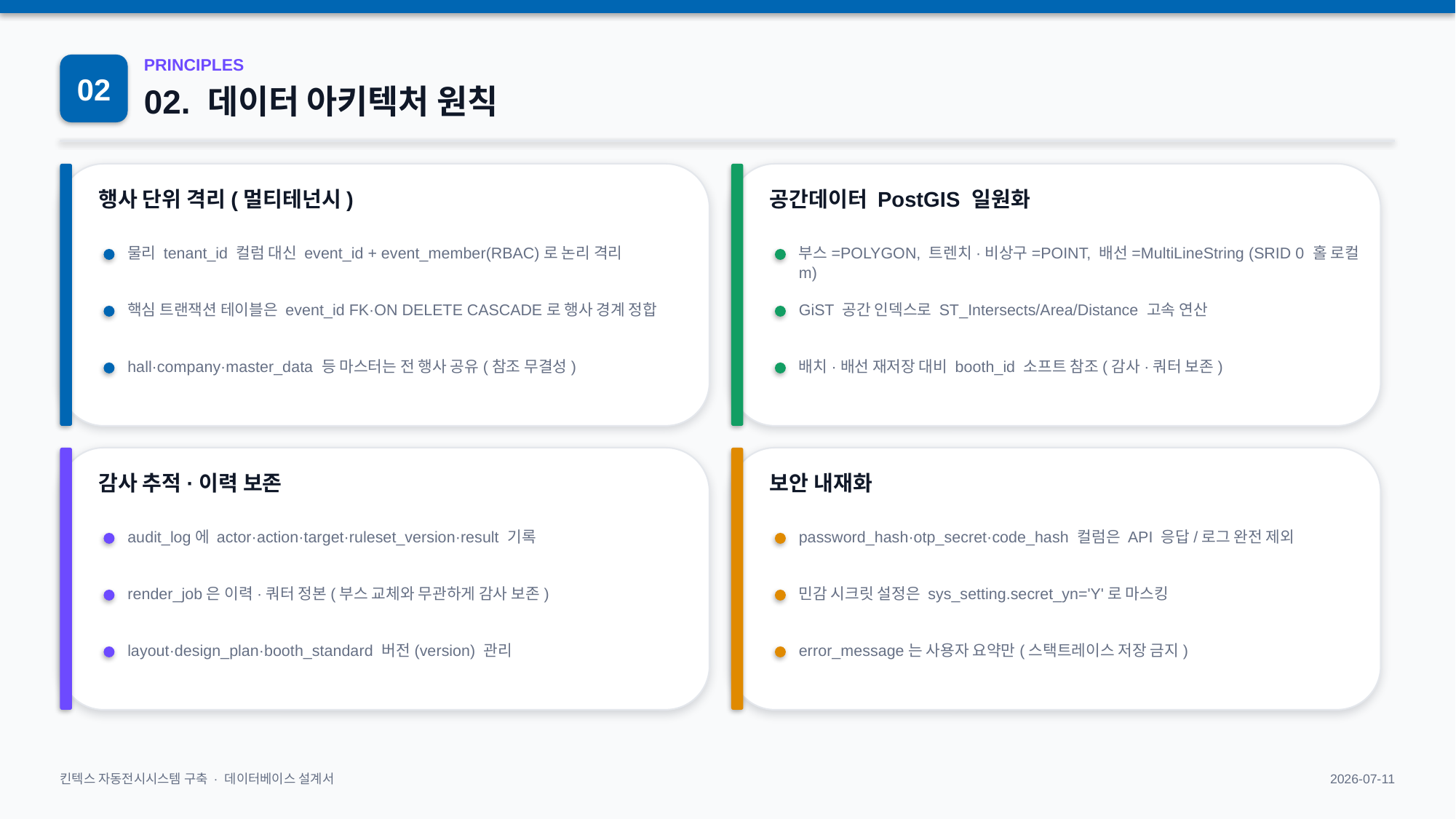

02
PRINCIPLES
02. 데이터 아키텍처 원칙

행사 단위 격리(멀티테넌시)
공간데이터 PostGIS 일원화
물리 tenant_id 컬럼 대신 event_id + event_member(RBAC)로 논리 격리
부스=POLYGON, 트렌치·비상구=POINT, 배선=MultiLineString (SRID 0 홀 로컬 m)

핵심 트랜잭션 테이블은 event_id FK·ON DELETE CASCADE로 행사 경계 정합
GiST 공간 인덱스로 ST_Intersects/Area/Distance 고속 연산

hall·company·master_data 등 마스터는 전 행사 공유(참조 무결성)
배치·배선 재저장 대비 booth_id 소프트 참조(감사·쿼터 보존)

감사 추적·이력 보존
보안 내재화
audit_log에 actor·action·target·ruleset_version·result 기록
password_hash·otp_secret·code_hash 컬럼은 API 응답/로그 완전 제외

render_job은 이력·쿼터 정본(부스 교체와 무관하게 감사 보존)
민감 시크릿 설정은 sys_setting.secret_yn='Y'로 마스킹

layout·design_plan·booth_standard 버전(version) 관리
error_message는 사용자 요약만(스택트레이스 저장 금지)

킨텍스 자동전시시스템 구축 · 데이터베이스 설계서
2026-07-11